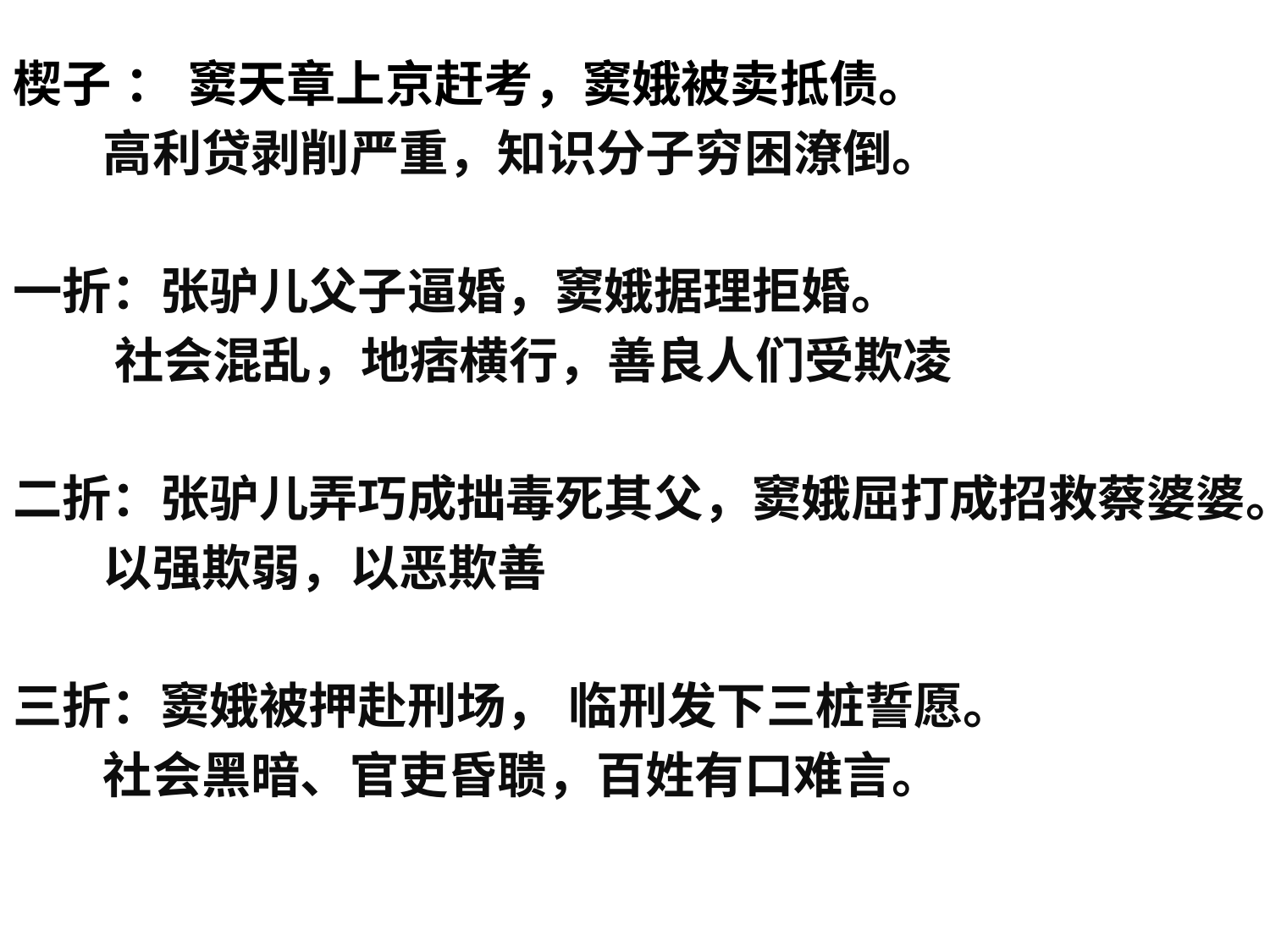

楔子 ： 窦天章上京赶考，窦娥被卖抵债。
       高利贷剥削严重，知识分子穷困潦倒。

一折：张驴儿父子逼婚，窦娥据理拒婚。
        社会混乱，地痞横行，善良人们受欺凌

二折：张驴儿弄巧成拙毒死其父，窦娥屈打成招救蔡婆婆。
       以强欺弱，以恶欺善

三折：窦娥被押赴刑场， 临刑发下三桩誓愿。
       社会黑暗、官吏昏聩，百姓有口难言。